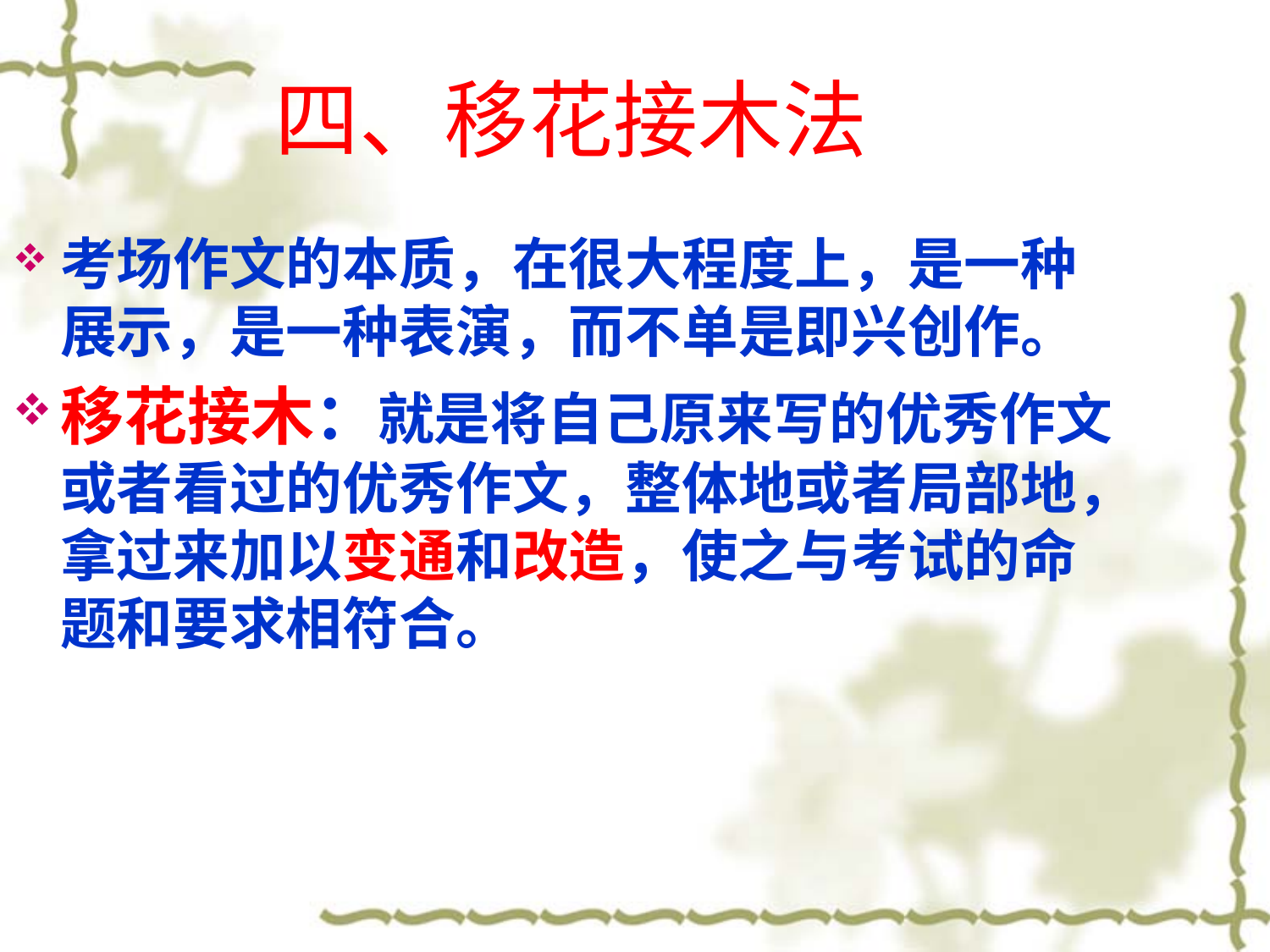

四、移花接木法
考场作文的本质，在很大程度上，是一种展示，是一种表演，而不单是即兴创作。
移花接木：就是将自己原来写的优秀作文或者看过的优秀作文，整体地或者局部地，拿过来加以变通和改造，使之与考试的命题和要求相符合。